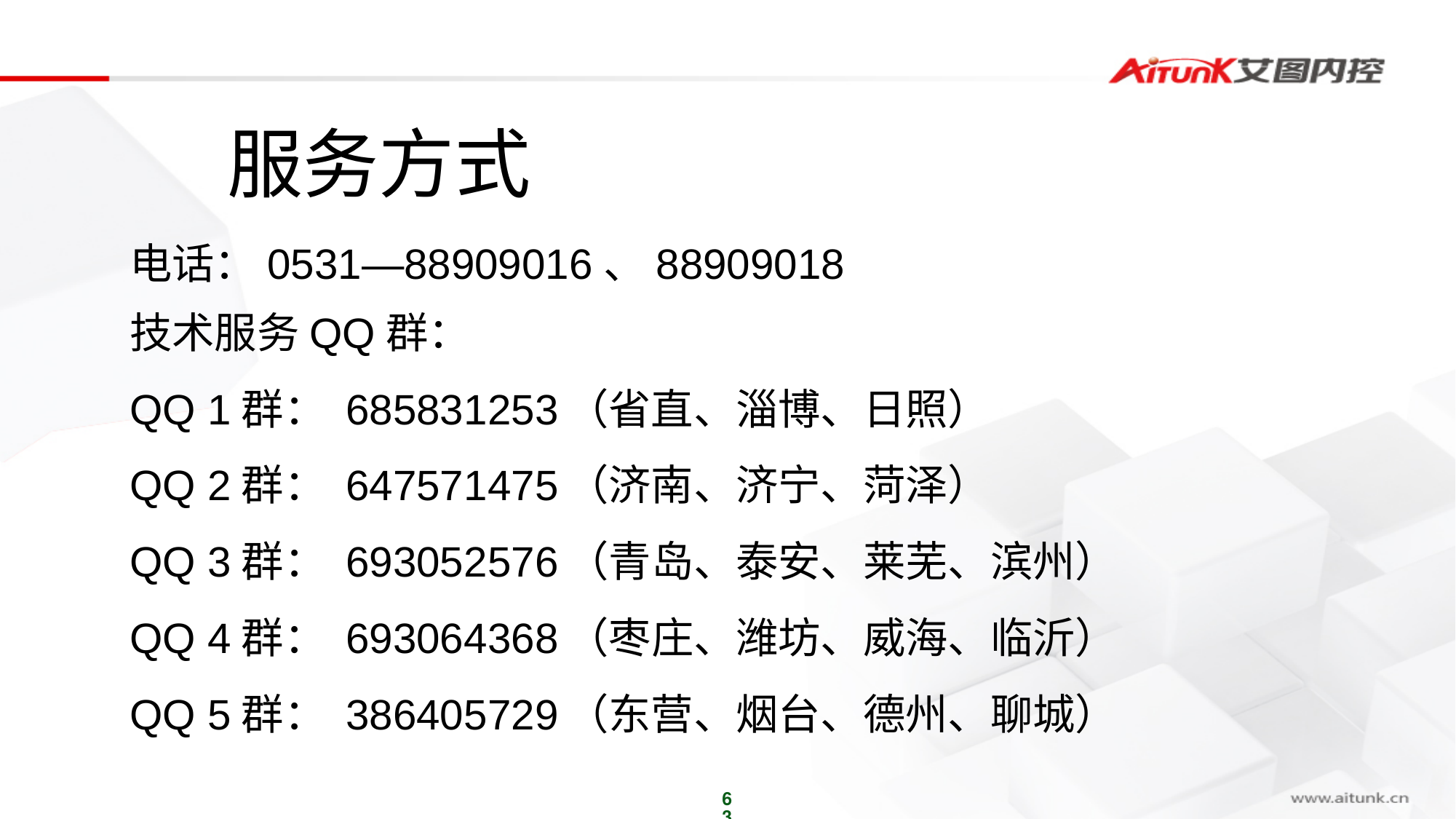

服务方式
电话：0531—88909016、88909018

技术服务QQ群：
QQ 1群： 685831253	（省直、淄博、日照）
QQ 2群： 647571475	（济南、济宁、菏泽）
QQ 3群： 693052576	（青岛、泰安、莱芜、滨州）
QQ 4群： 693064368	（枣庄、潍坊、威海、临沂）
QQ 5群： 386405729	（东营、烟台、德州、聊城）
63